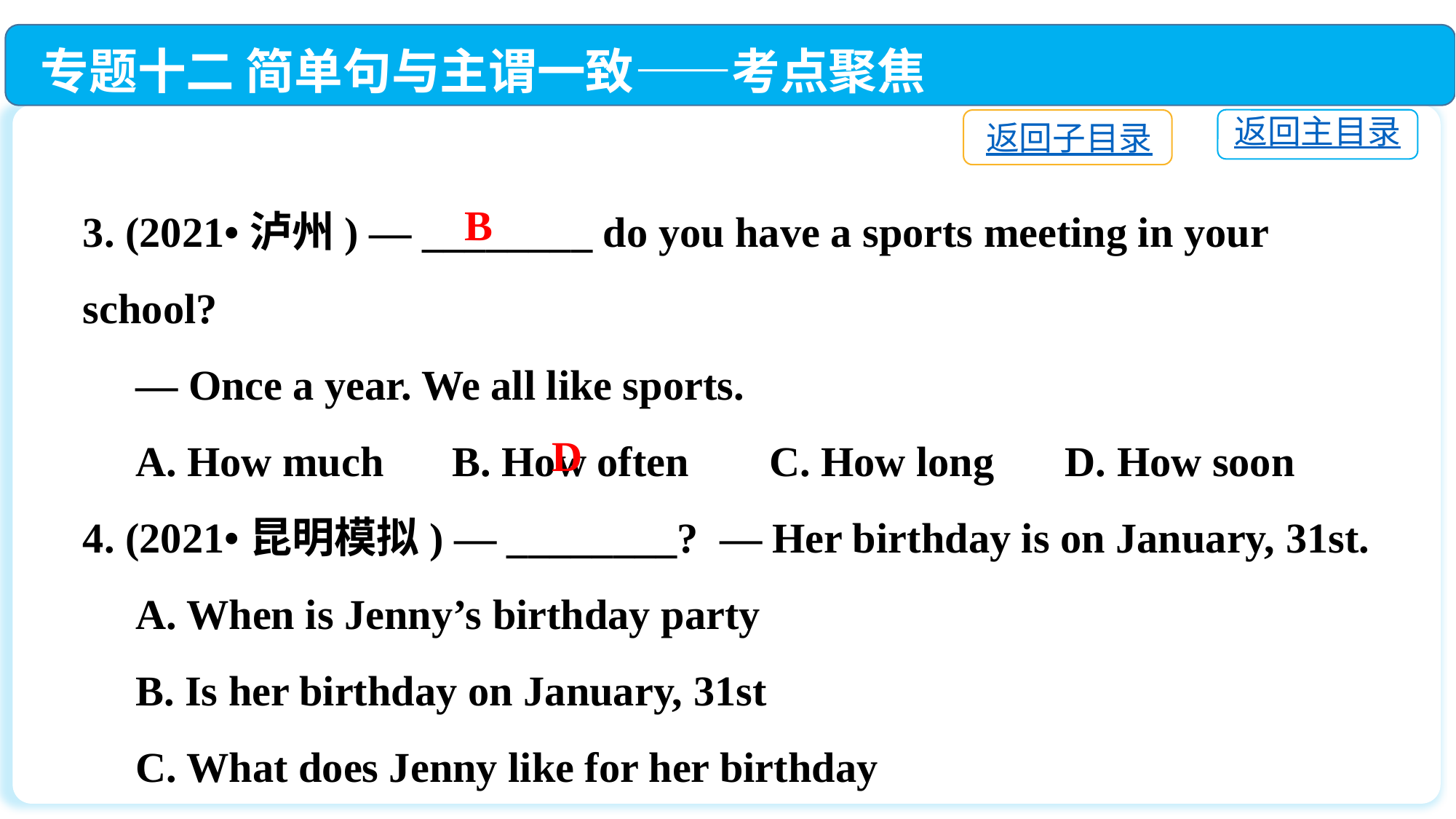

专题十二 简单句与主谓一致——考点聚焦

返回主目录

返回子目录
3. (2021•泸州) — ________ do you have a sports meeting in your school?
     — Once a year. We all like sports.
     A. How much	    B. How often	   C. How long	D. How soon
4. (2021•昆明模拟) — ________?  — Her birthday is on January, 31st.
     A. When is Jenny’s birthday party
     B. Is her birthday on January, 31st
     C. What does Jenny like for her birthday
     D. When is Jenny’s birthday
B
D